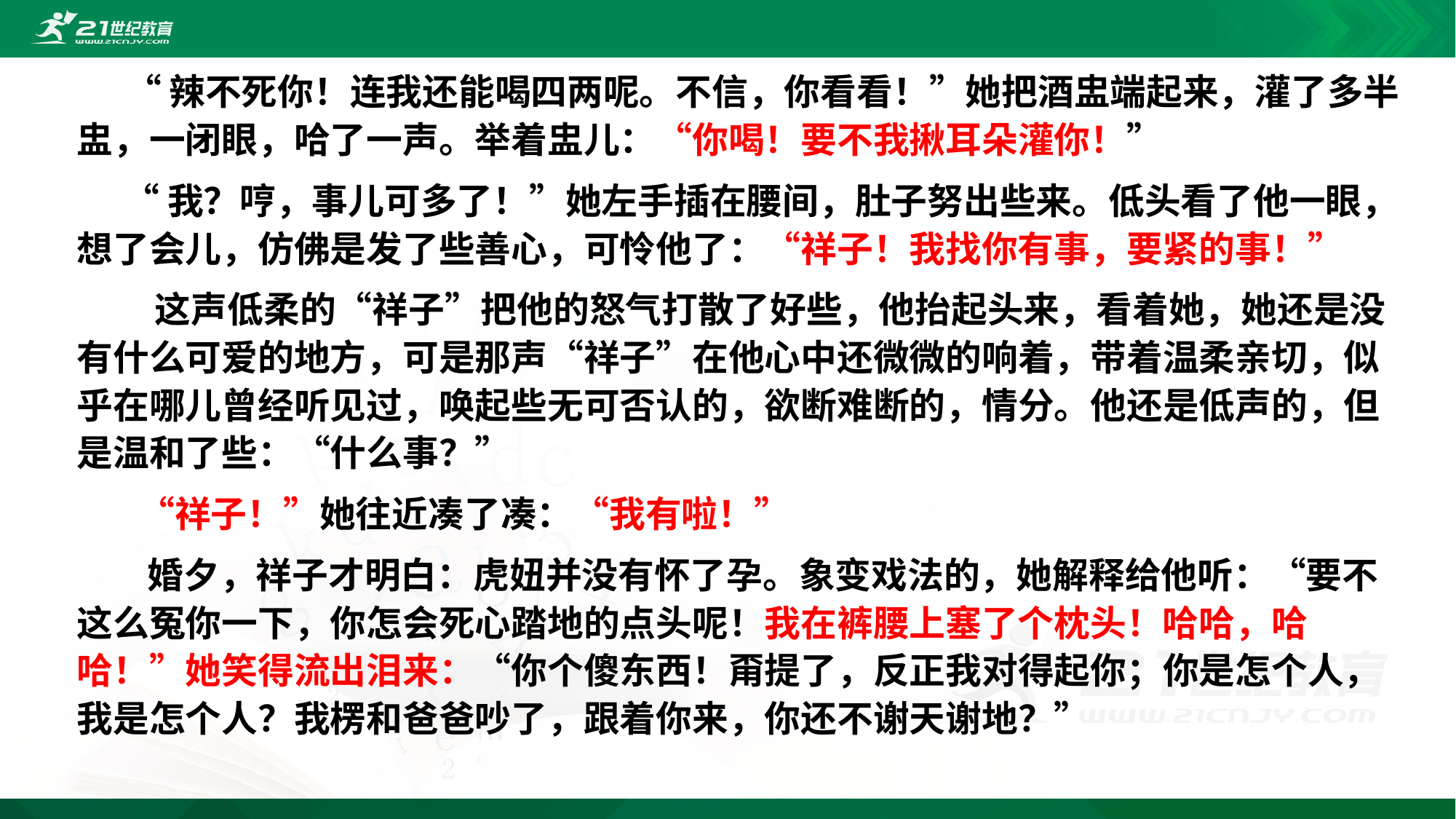

“辣不死你！连我还能喝四两呢。不信，你看看！”她把酒盅端起来，灌了多半盅，一闭眼，哈了一声。举着盅儿：“你喝！要不我揪耳朵灌你！”
         “我？哼，事儿可多了！”她左手插在腰间，肚子努出些来。低头看了他一眼，想了会儿，仿佛是发了些善心，可怜他了：“祥子！我找你有事，要紧的事！”
　　    这声低柔的“祥子”把他的怒气打散了好些，他抬起头来，看着她，她还是没有什么可爱的地方，可是那声“祥子”在他心中还微微的响着，带着温柔亲切，似乎在哪儿曾经听见过，唤起些无可否认的，欲断难断的，情分。他还是低声的，但是温和了些：“什么事？”
　　  “祥子！”她往近凑了凑：“我有啦！”
           婚夕，祥子才明白：虎妞并没有怀了孕。象变戏法的，她解释给他听：“要不这么冤你一下，你怎会死心踏地的点头呢！我在裤腰上塞了个枕头！哈哈，哈哈！”她笑得流出泪来：“你个傻东西！甭提了，反正我对得起你；你是怎个人，我是怎个人？我楞和爸爸吵了，跟着你来，你还不谢天谢地？”